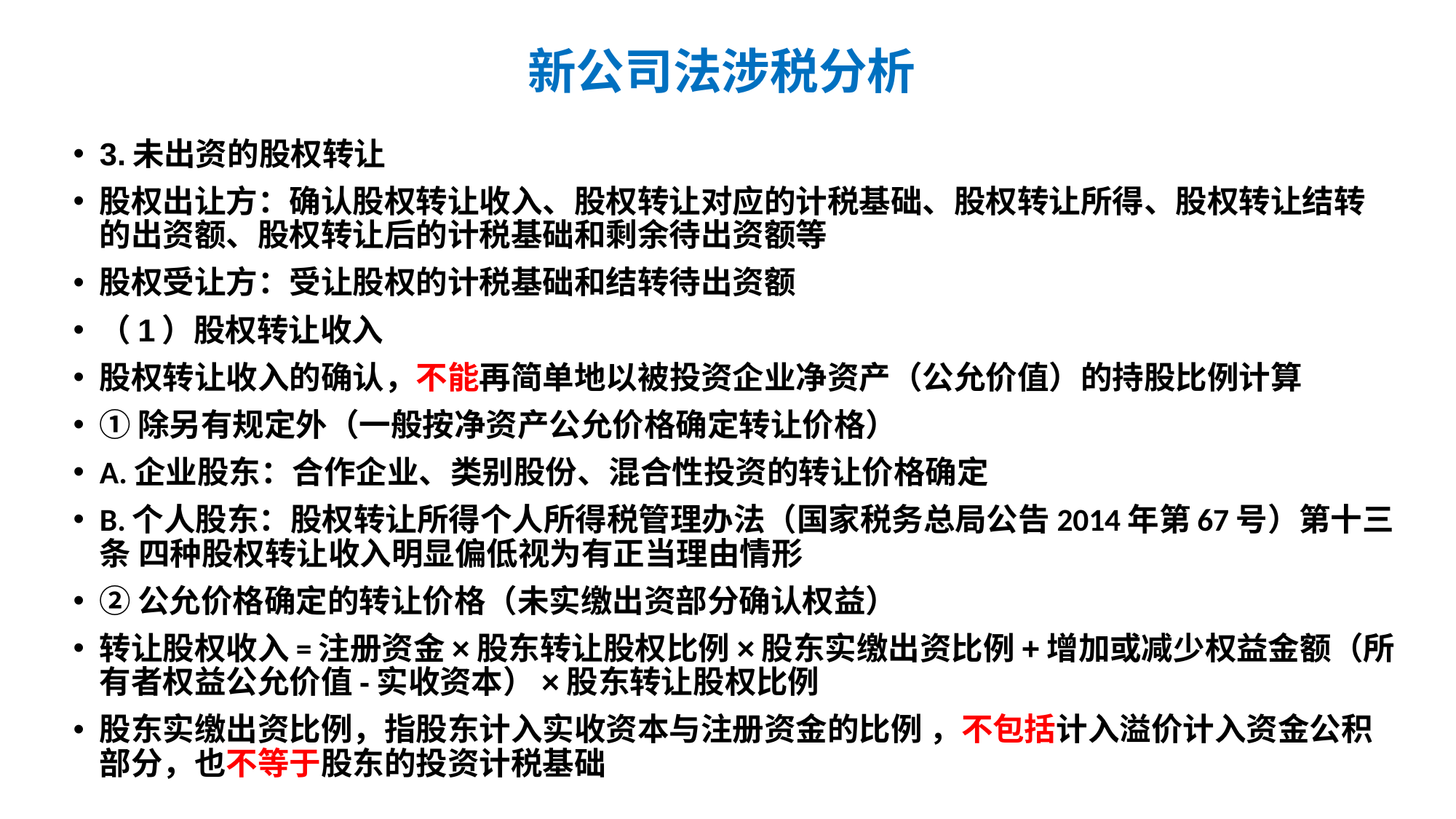

# 新公司法涉税分析
3.未出资的股权转让
股权出让方：确认股权转让收入、股权转让对应的计税基础、股权转让所得、股权转让结转的出资额、股权转让后的计税基础和剩余待出资额等
股权受让方：受让股权的计税基础和结转待出资额
（1）股权转让收入
股权转让收入的确认，不能再简单地以被投资企业净资产（公允价值）的持股比例计算
①除另有规定外（一般按净资产公允价格确定转让价格）
A.企业股东：合作企业、类别股份、混合性投资的转让价格确定
B.个人股东：股权转让所得个人所得税管理办法（国家税务总局公告2014年第67号）第十三条 四种股权转让收入明显偏低视为有正当理由情形
②公允价格确定的转让价格（未实缴出资部分确认权益）
转让股权收入=注册资金×股东转让股权比例×股东实缴出资比例+增加或减少权益金额（所有者权益公允价值-实收资本）×股东转让股权比例
股东实缴出资比例，指股东计入实收资本与注册资金的比例 ，不包括计入溢价计入资金公积部分，也不等于股东的投资计税基础